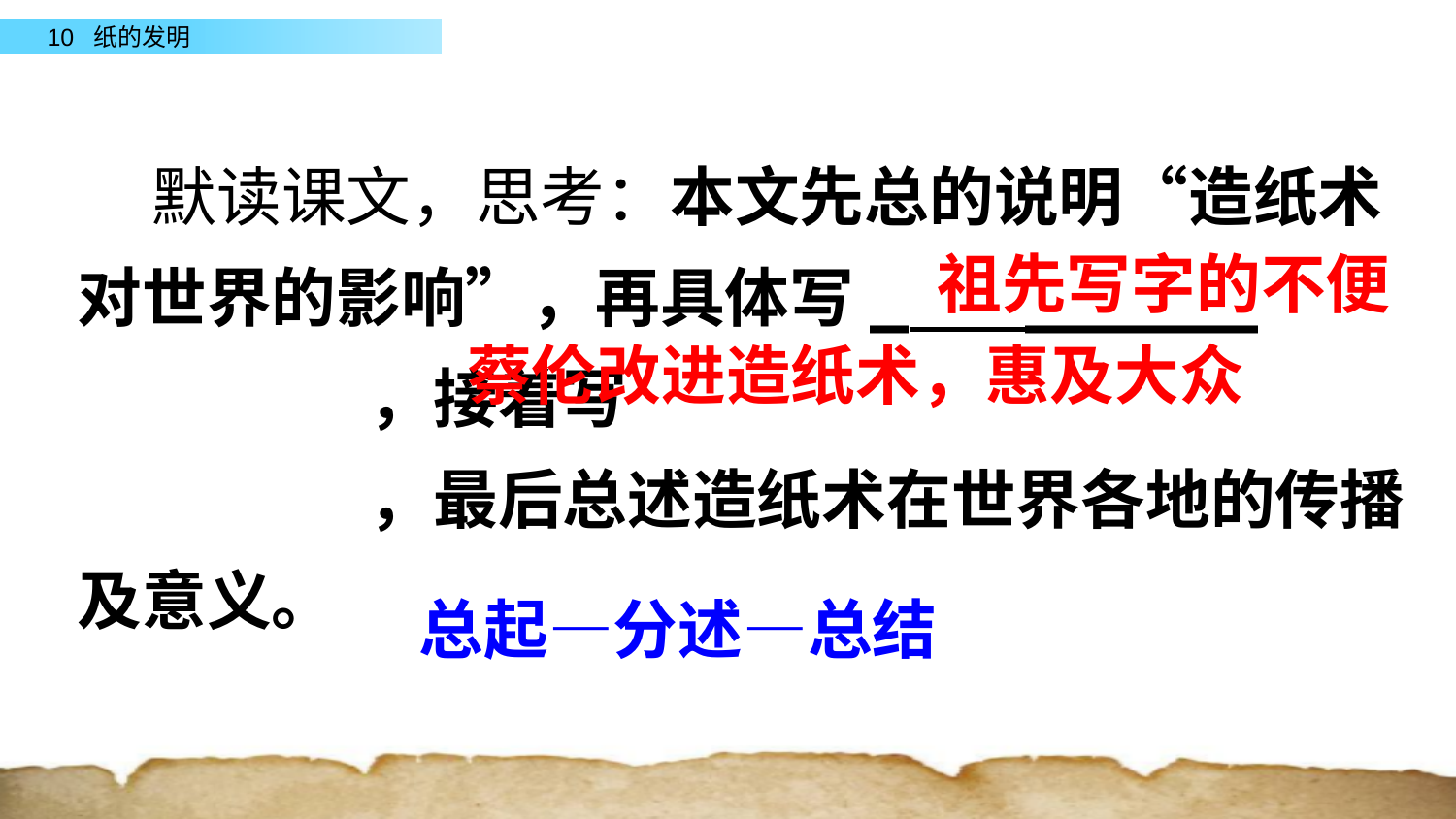

默读课文，思考：本文先总的说明“造纸术对世界的影响”，再具体写_   ______			，接着写								，最后总述造纸术在世界各地的传播及意义。
祖先写字的不便
蔡伦改进造纸术，惠及大众

总起—分述—总结